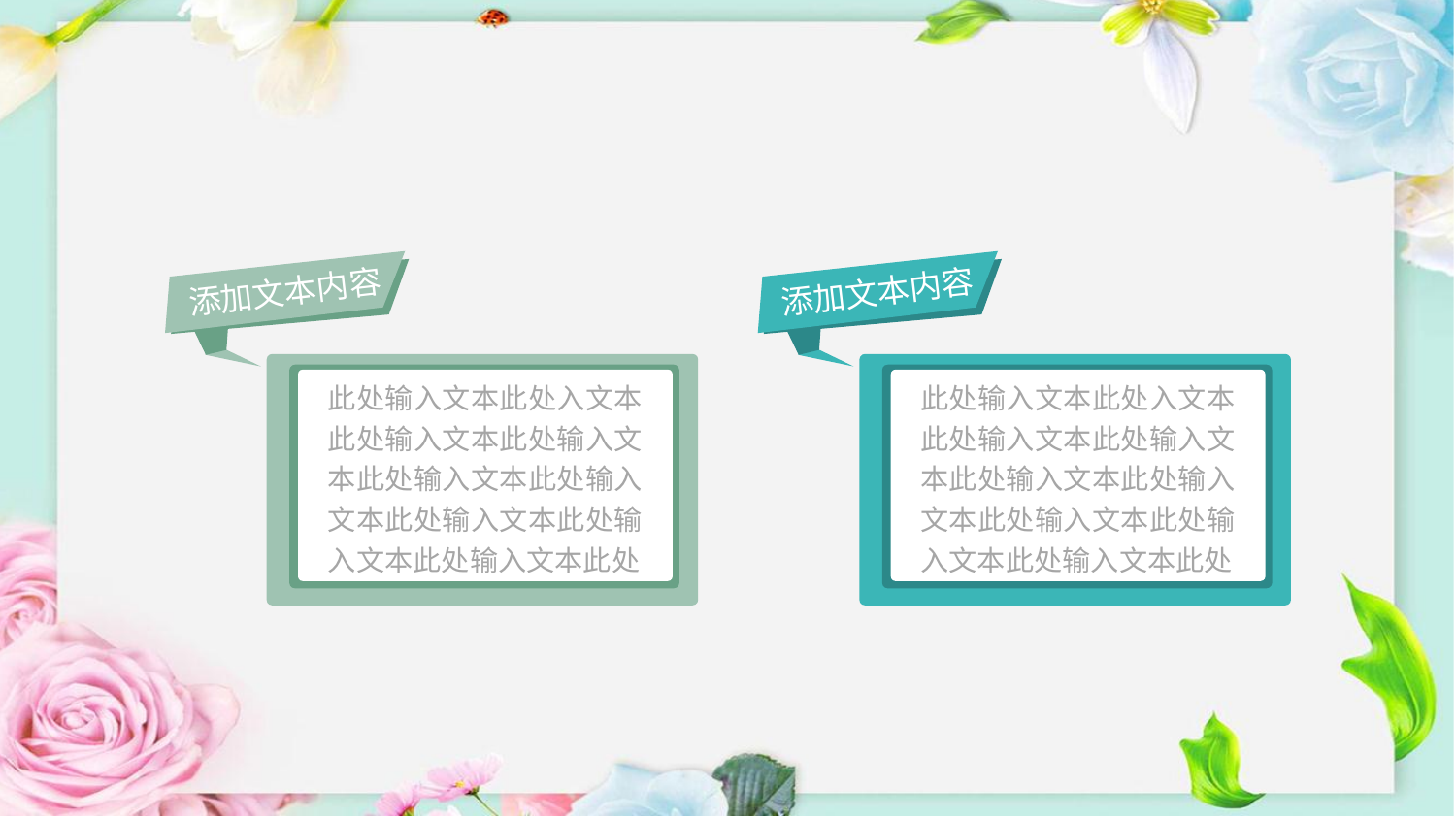

#

添加文本内容

添加文本内容

此处输入文本此处入文本此处输入文本此处输入文本此处输入文本此处输入文本此处输入文本此处输入文本此处输入文本此处

此处输入文本此处入文本此处输入文本此处输入文本此处输入文本此处输入文本此处输入文本此处输入文本此处输入文本此处